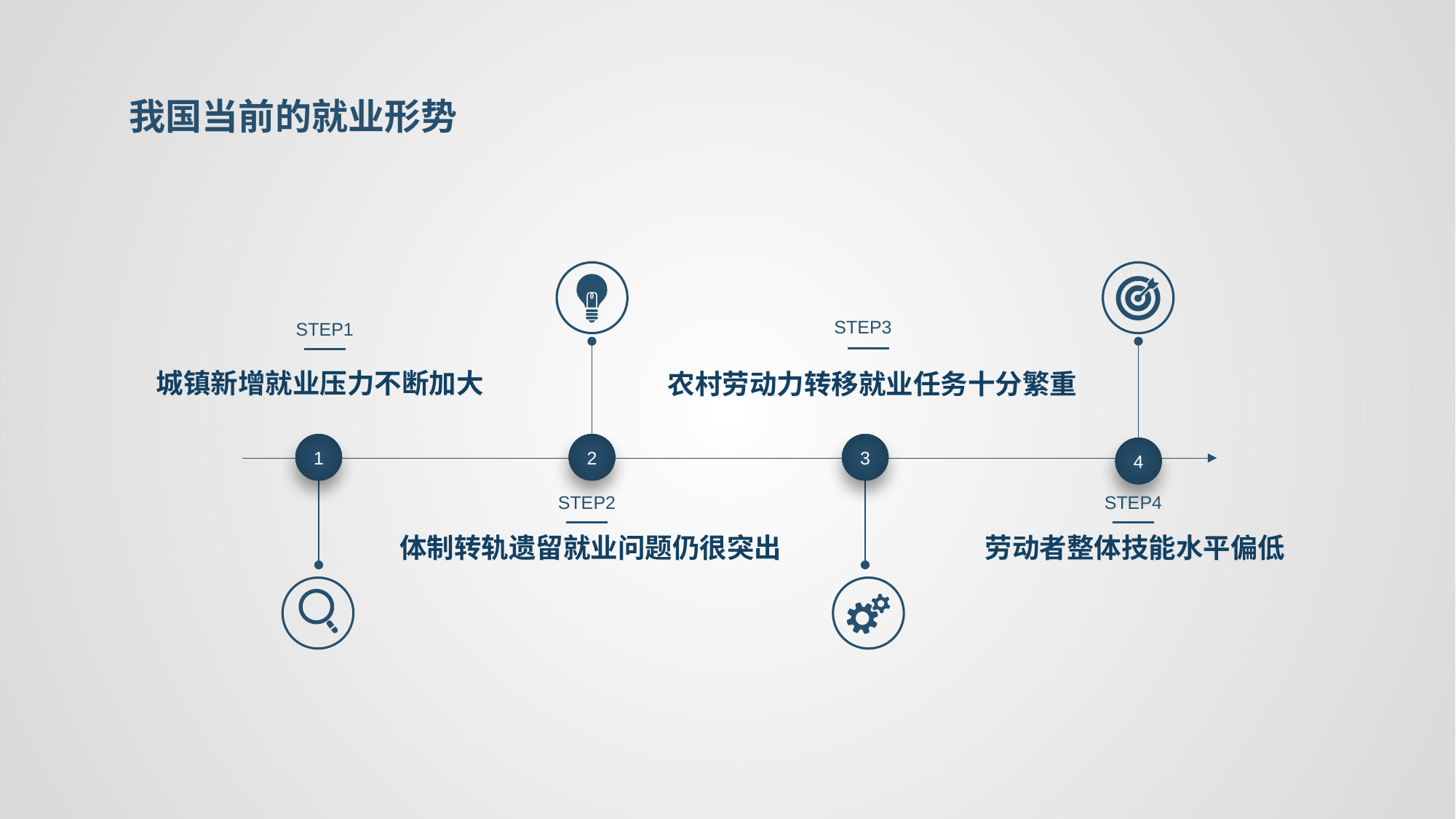

我国当前的就业形势

STEP3
STEP1
城镇新增就业压力不断加大
农村劳动力转移就业任务十分繁重
2
3
1
4
STEP2
STEP4
体制转轨遗留就业问题仍很突出
劳动者整体技能水平偏低